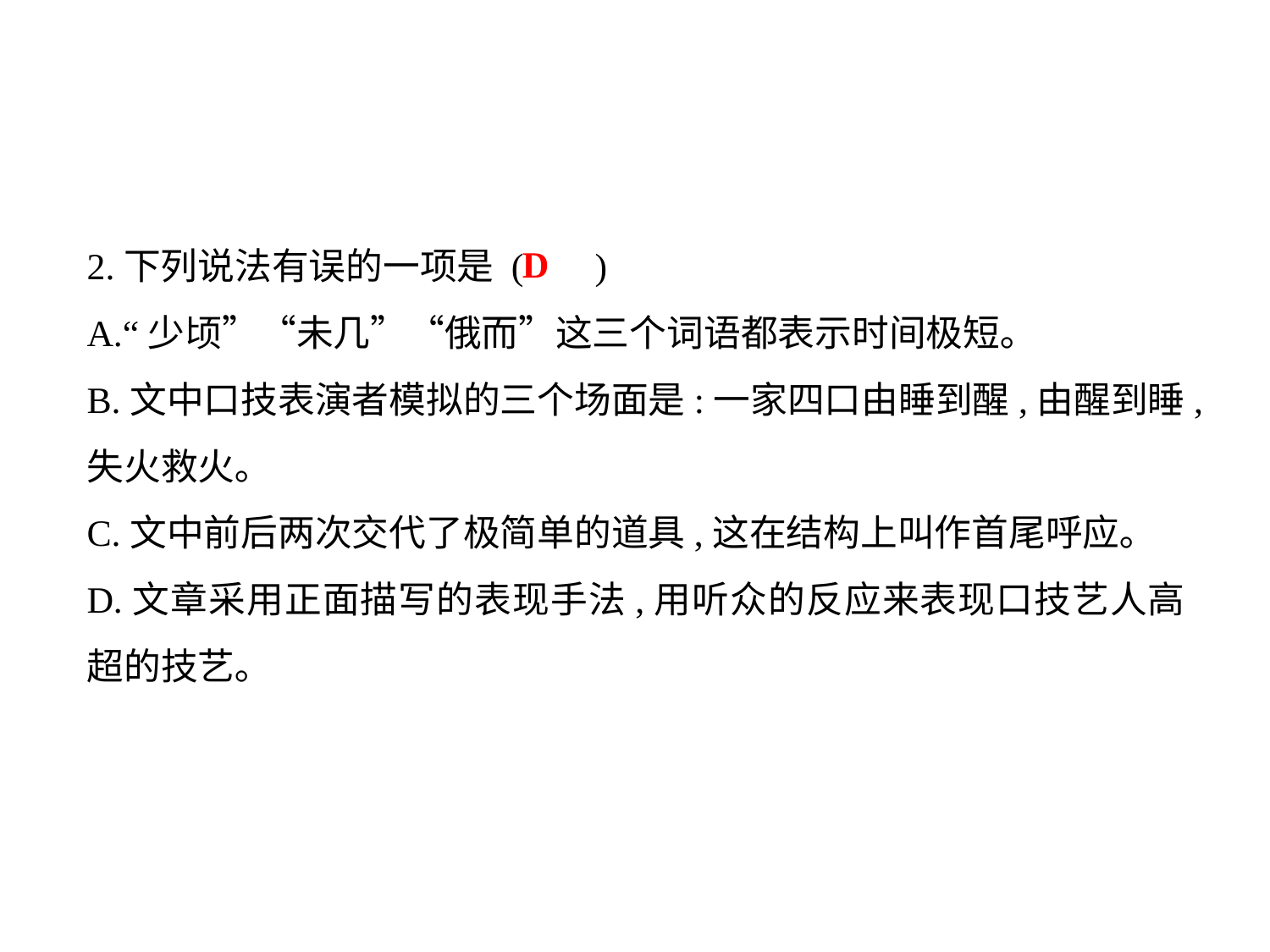

2.下列说法有误的一项是 (	)
A.“少顷”“未几”“俄而”这三个词语都表示时间极短｡
B.文中口技表演者模拟的三个场面是:一家四口由睡到醒,由醒到睡,失火救火｡
C.文中前后两次交代了极简单的道具,这在结构上叫作首尾呼应｡
D.文章采用正面描写的表现手法,用听众的反应来表现口技艺人高超的技艺｡
D